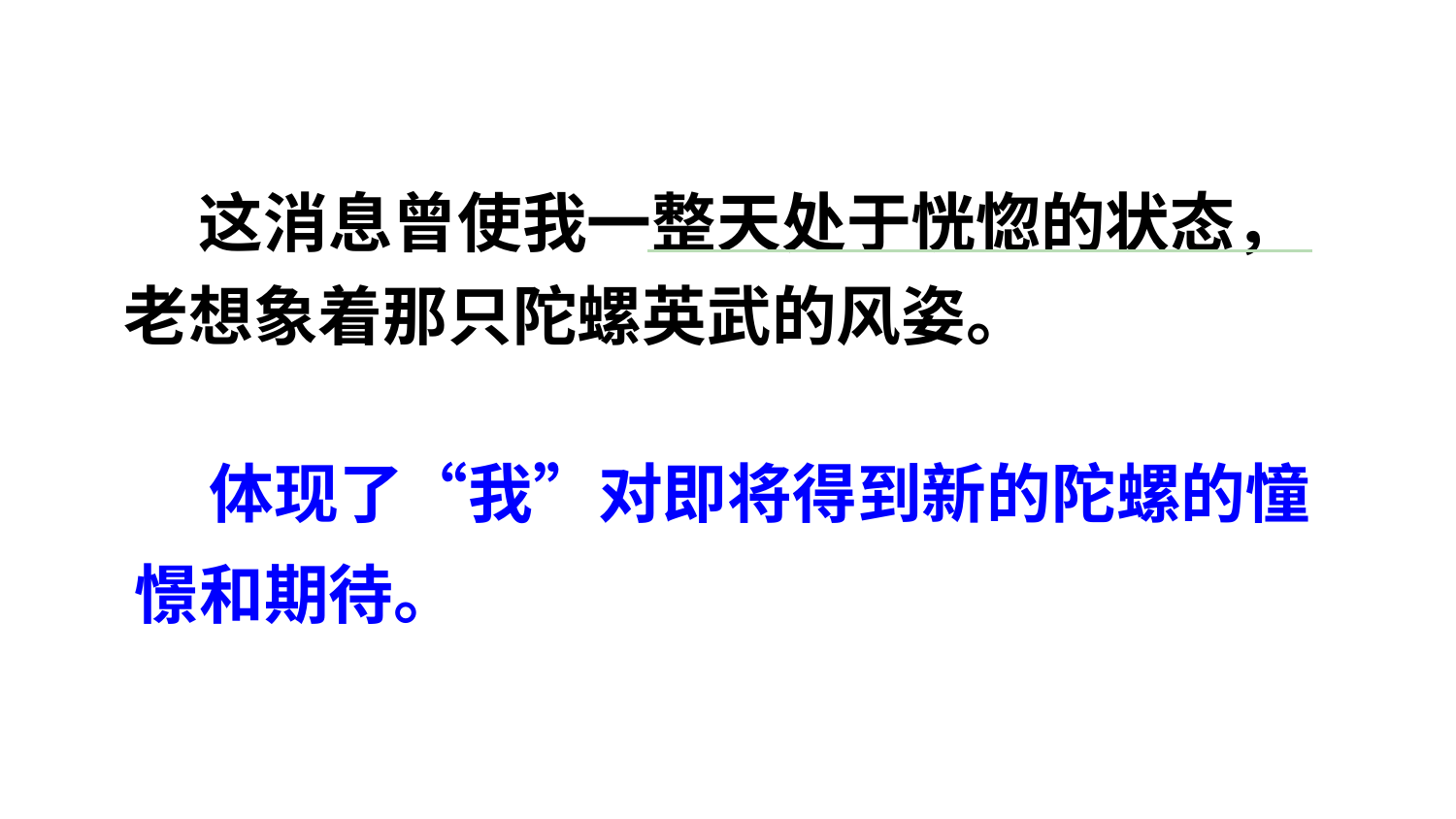

这消息曾使我一整天处于恍惚的状态，老想象着那只陀螺英武的风姿。
    体现了“我”对即将得到新的陀螺的憧憬和期待。